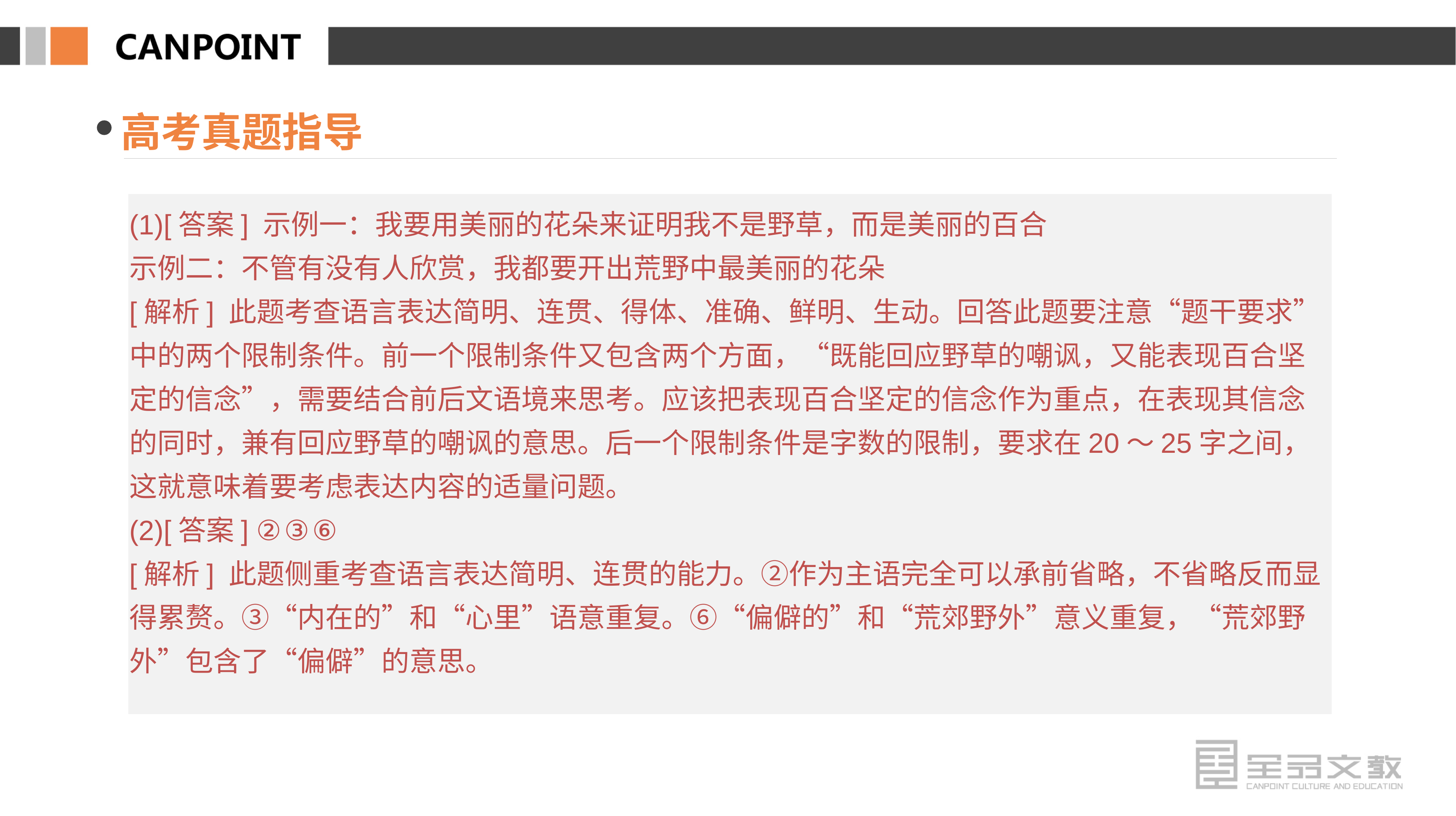

高考真题指导

(1)[答案] 示例一：我要用美丽的花朵来证明我不是野草，而是美丽的百合
示例二：不管有没有人欣赏，我都要开出荒野中最美丽的花朵
[解析] 此题考查语言表达简明、连贯、得体、准确、鲜明、生动。回答此题要注意“题干要求”中的两个限制条件。前一个限制条件又包含两个方面，“既能回应野草的嘲讽，又能表现百合坚定的信念”，需要结合前后文语境来思考。应该把表现百合坚定的信念作为重点，在表现其信念的同时，兼有回应野草的嘲讽的意思。后一个限制条件是字数的限制，要求在20～25字之间，这就意味着要考虑表达内容的适量问题。
(2)[答案] ②③⑥
[解析] 此题侧重考查语言表达简明、连贯的能力。②作为主语完全可以承前省略，不省略反而显得累赘。③“内在的”和“心里”语意重复。⑥“偏僻的”和“荒郊野外”意义重复，“荒郊野外”包含了“偏僻”的意思。